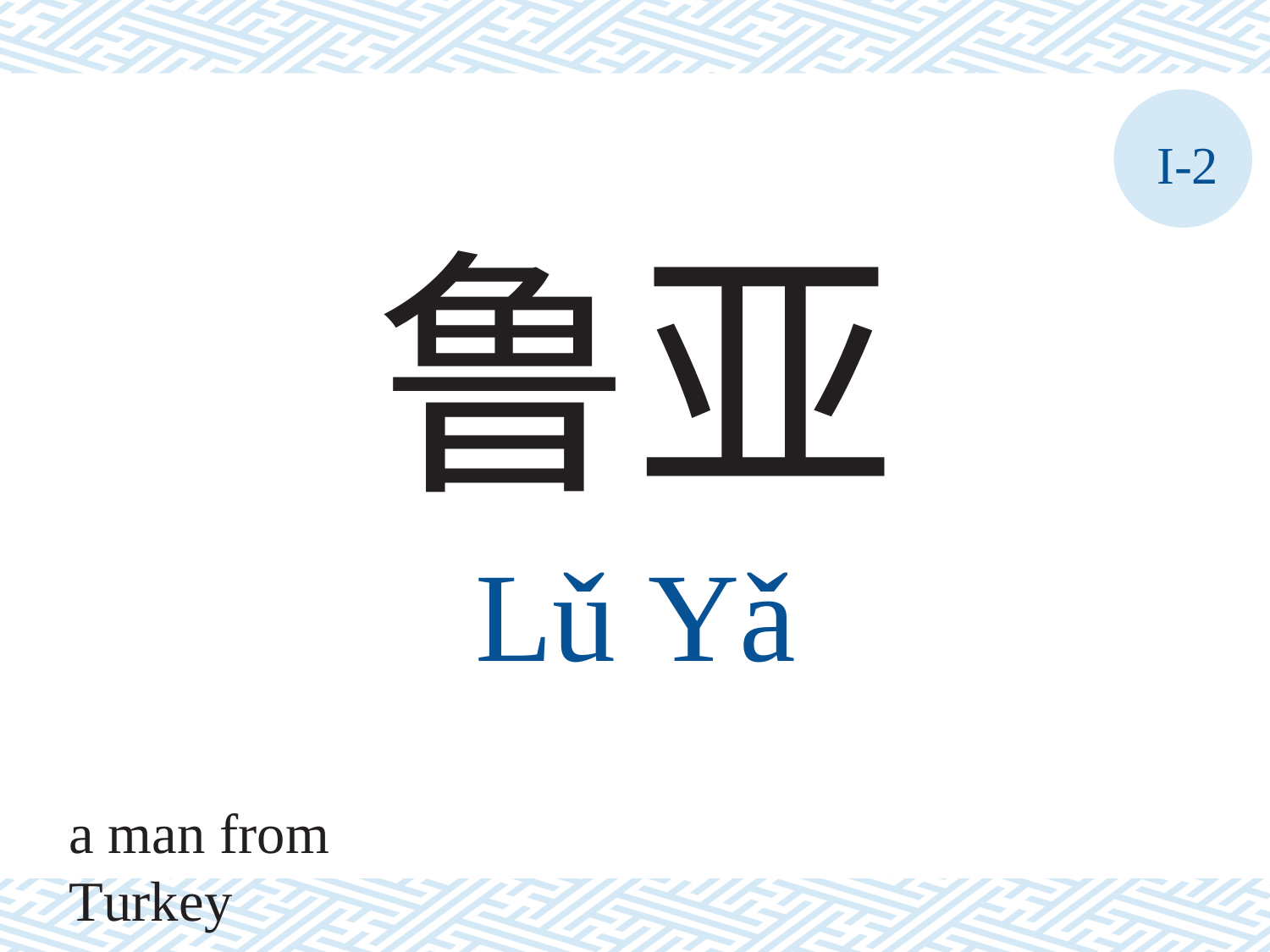

I-2
鲁亚
Lǔ Yǎ
a man from Turkey